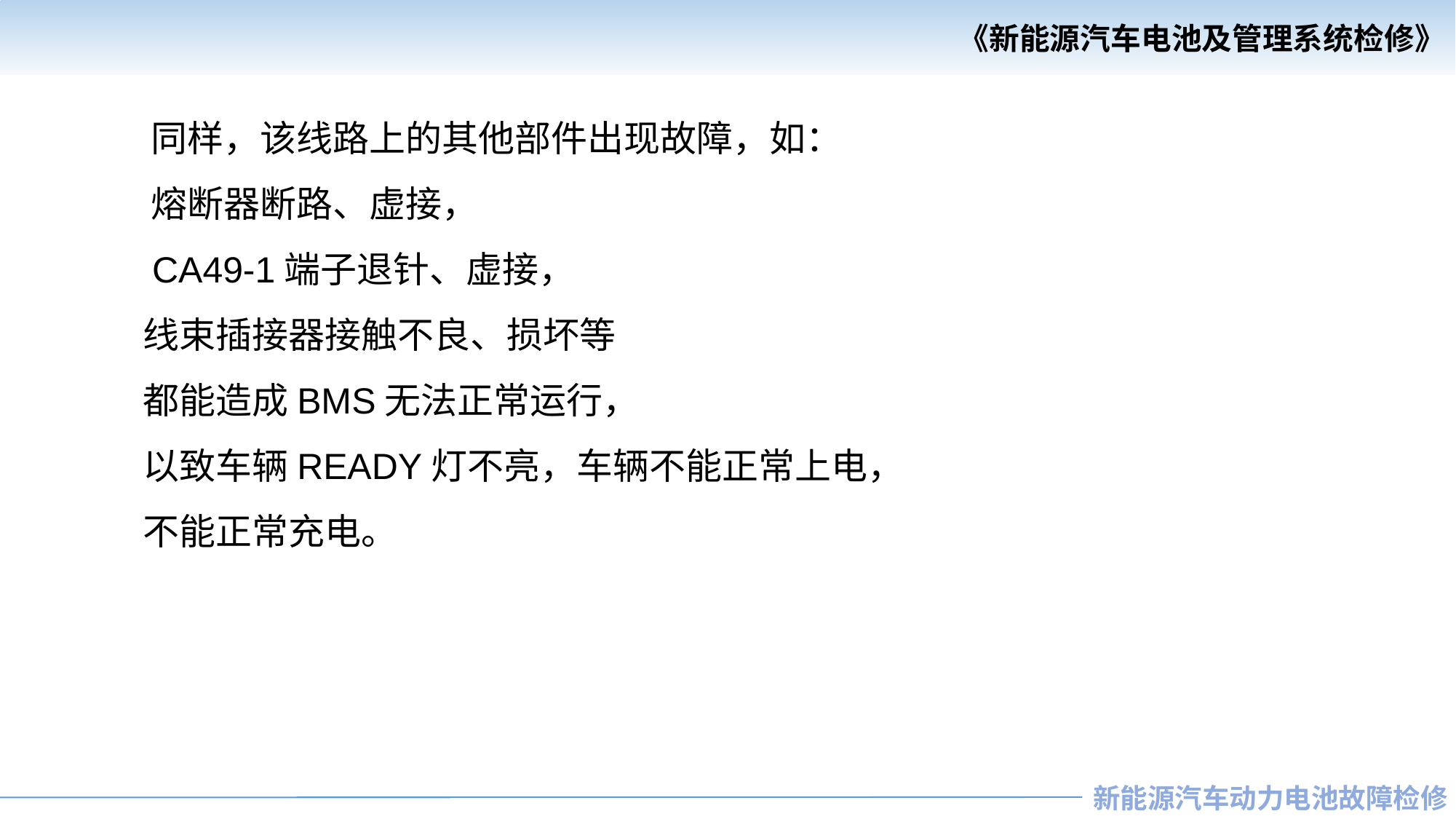

同样，该线路上的其他部件出现故障，如：
          熔断器断路、虚接，
         CA49-1端子退针、虚接，
         线束插接器接触不良、损坏等
         都能造成BMS无法正常运行，
         以致车辆READY灯不亮，车辆不能正常上电，
         不能正常充电。